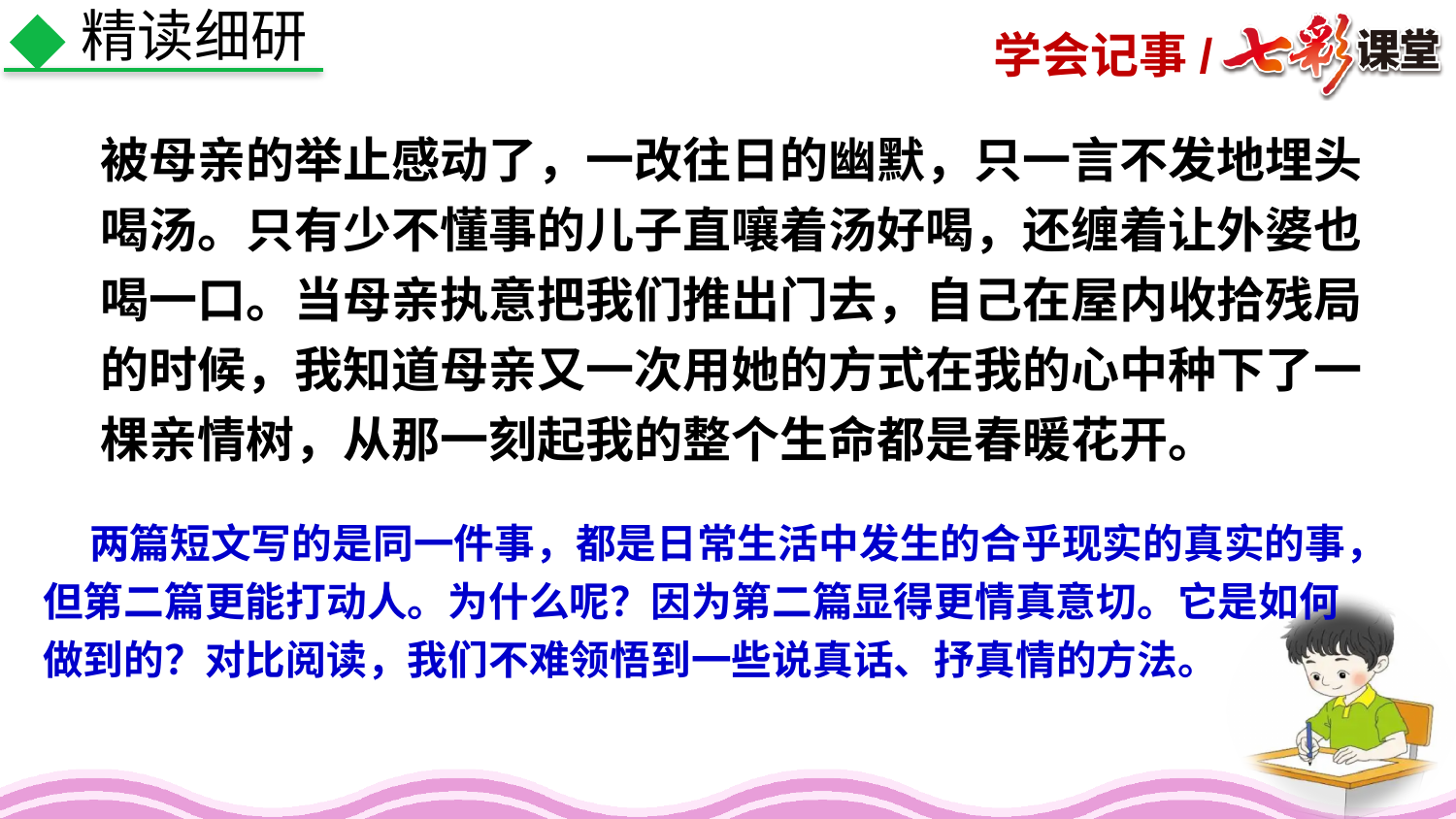

精读细研

被母亲的举止感动了，一改往日的幽默，只一言不发地埋头喝汤。只有少不懂事的儿子直嚷着汤好喝，还缠着让外婆也喝一口。当母亲执意把我们推出门去，自己在屋内收拾残局的时候，我知道母亲又一次用她的方式在我的心中种下了一棵亲情树，从那一刻起我的整个生命都是春暖花开。
    两篇短文写的是同一件事，都是日常生活中发生的合乎现实的真实的事，但第二篇更能打动人。为什么呢？因为第二篇显得更情真意切。它是如何做到的？对比阅读，我们不难领悟到一些说真话、抒真情的方法。